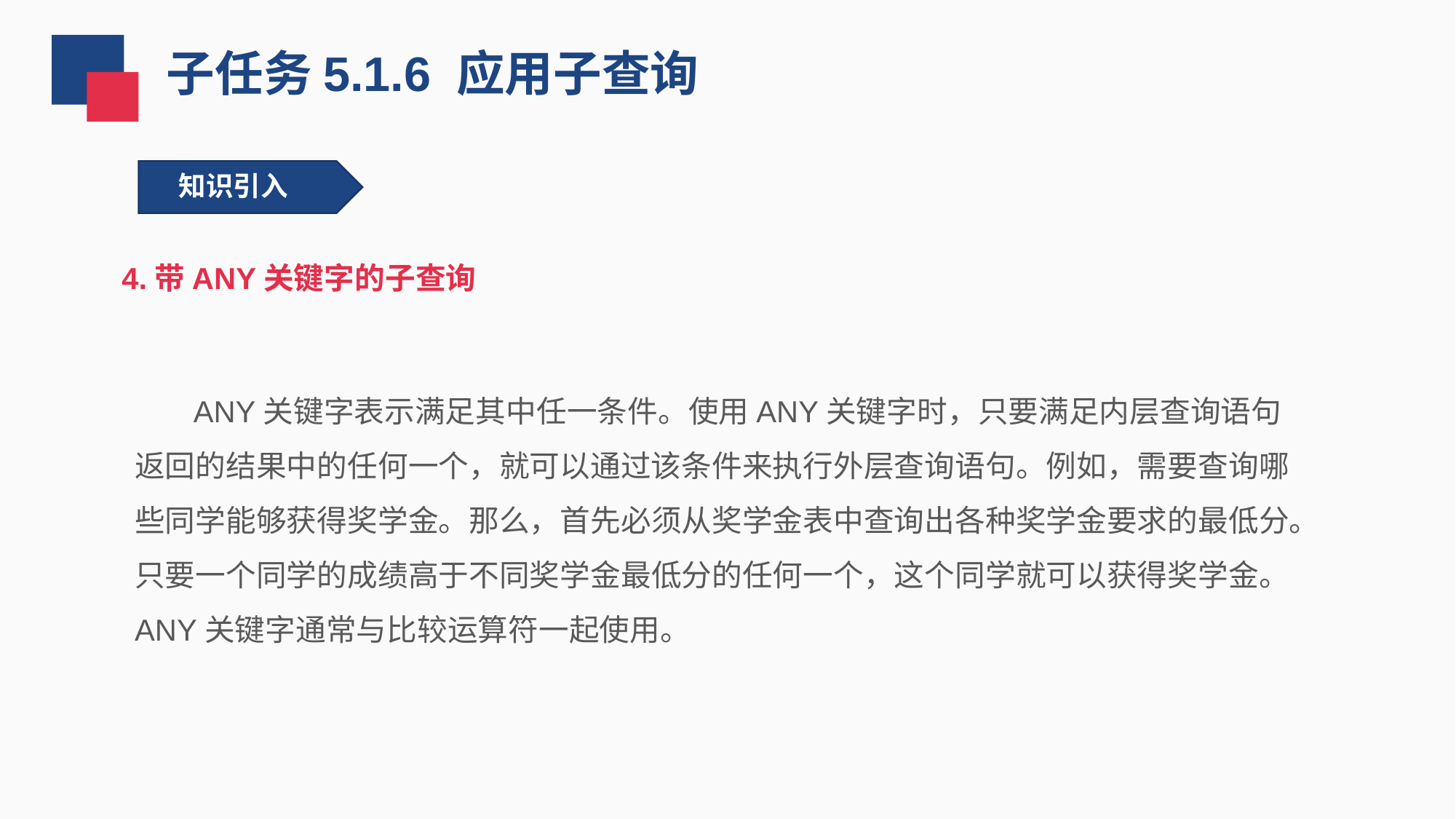

子任务5.1.6 应用子查询

知识引入
4.带ANY关键字的子查询
       ANY关键字表示满足其中任一条件。使用ANY关键字时，只要满足内层查询语句返回的结果中的任何一个，就可以通过该条件来执行外层查询语句。例如，需要查询哪些同学能够获得奖学金。那么，首先必须从奖学金表中查询出各种奖学金要求的最低分。只要一个同学的成绩高于不同奖学金最低分的任何一个，这个同学就可以获得奖学金。ANY关键字通常与比较运算符一起使用。